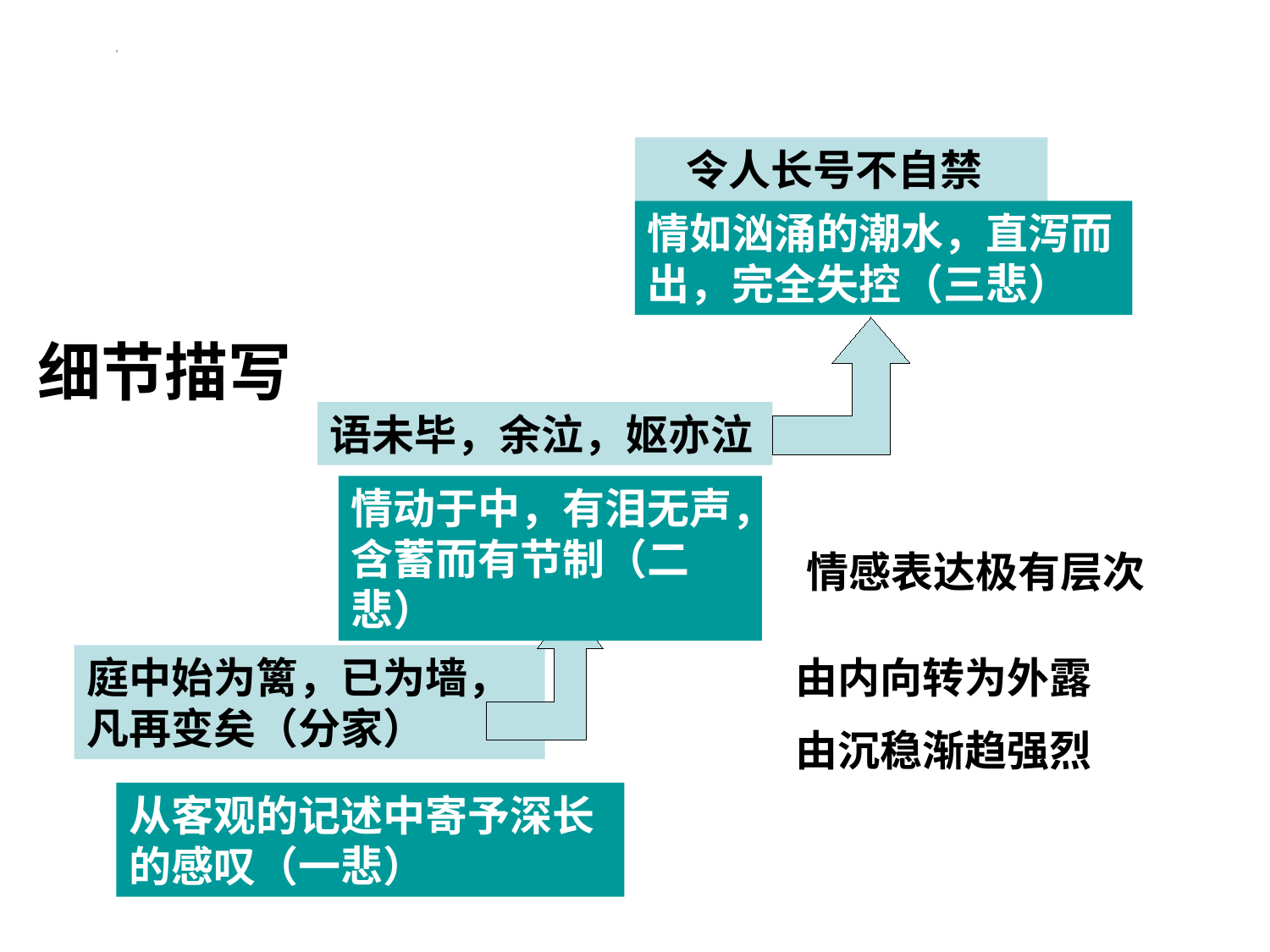

令人长号不自禁
情如汹涌的潮水，直泻而出，完全失控（三悲）

细节描写
语未毕，余泣，妪亦泣
情动于中，有泪无声，含蓄而有节制（二悲）
情感表达极有层次

庭中始为篱，已为墙，凡再变矣（分家）
由内向转为外露
由沉稳渐趋强烈
从客观的记述中寄予深长的感叹（一悲）